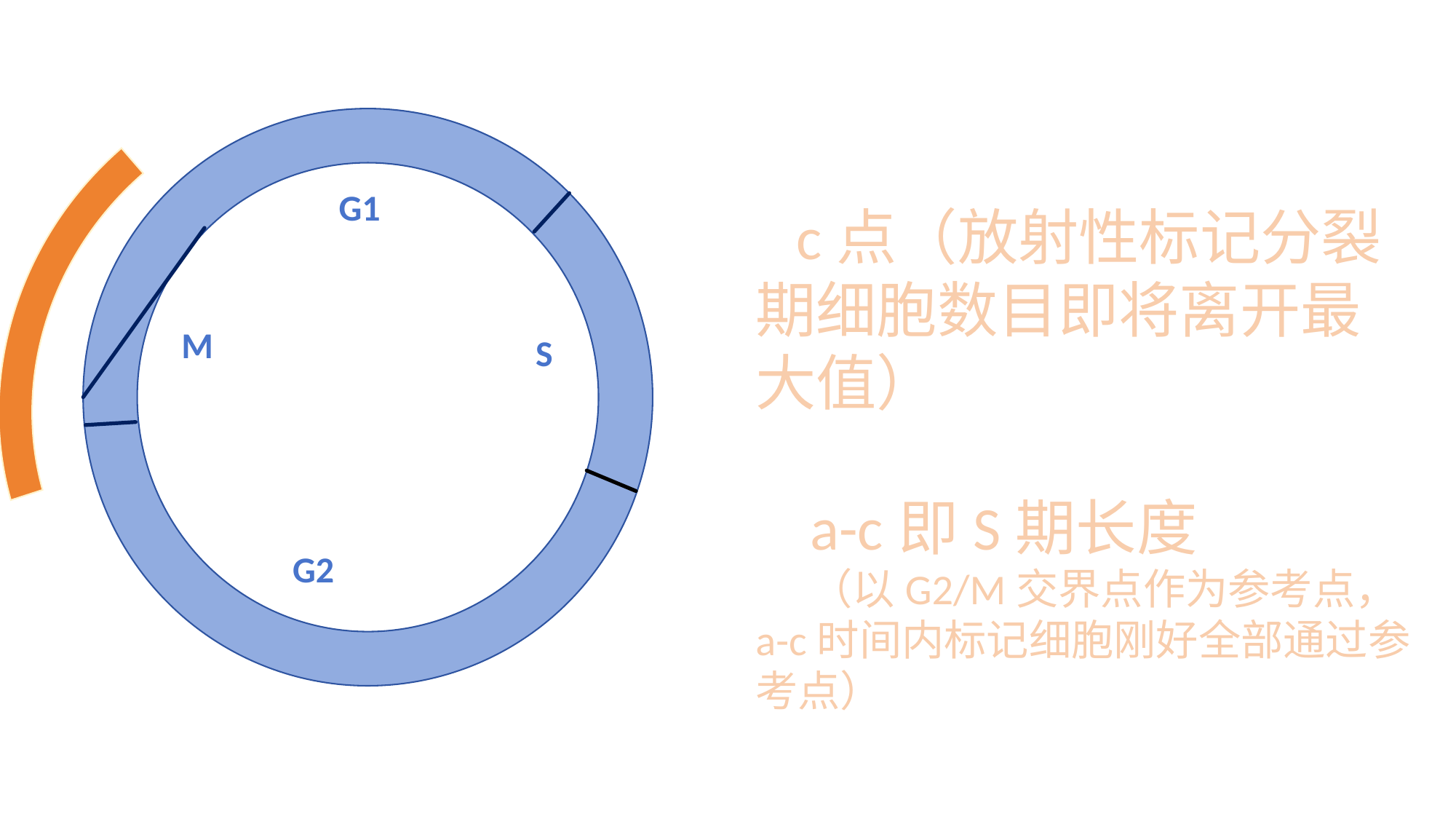

G1
M
S
G2
   c点（放射性标记分裂期细胞数目即将离开最大值）

a-c即S期长度
（以G2/M交界点作为参考点，a-c时间内标记细胞刚好全部通过参考点）